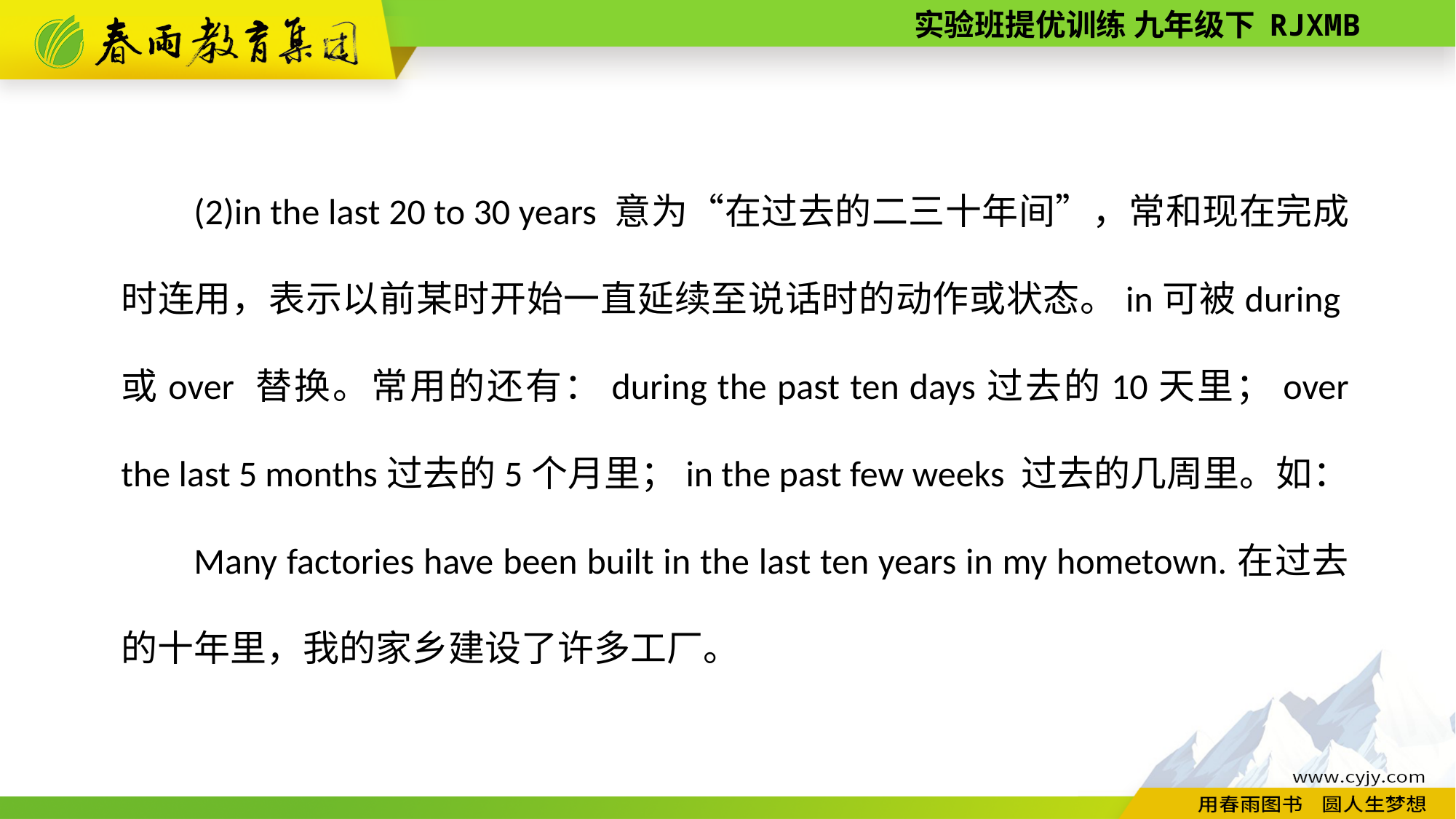

(2)in the last 20 to 30 years 意为“在过去的二三十年间”，常和现在完成时连用，表示以前某时开始一直延续至说话时的动作或状态。in可被during或over 替换。常用的还有：during the past ten days过去的10天里；over the last 5 months过去的5个月里；in the past few weeks 过去的几周里。如：
Many factories have been built in the last ten years in my hometown.在过去的十年里，我的家乡建设了许多工厂。